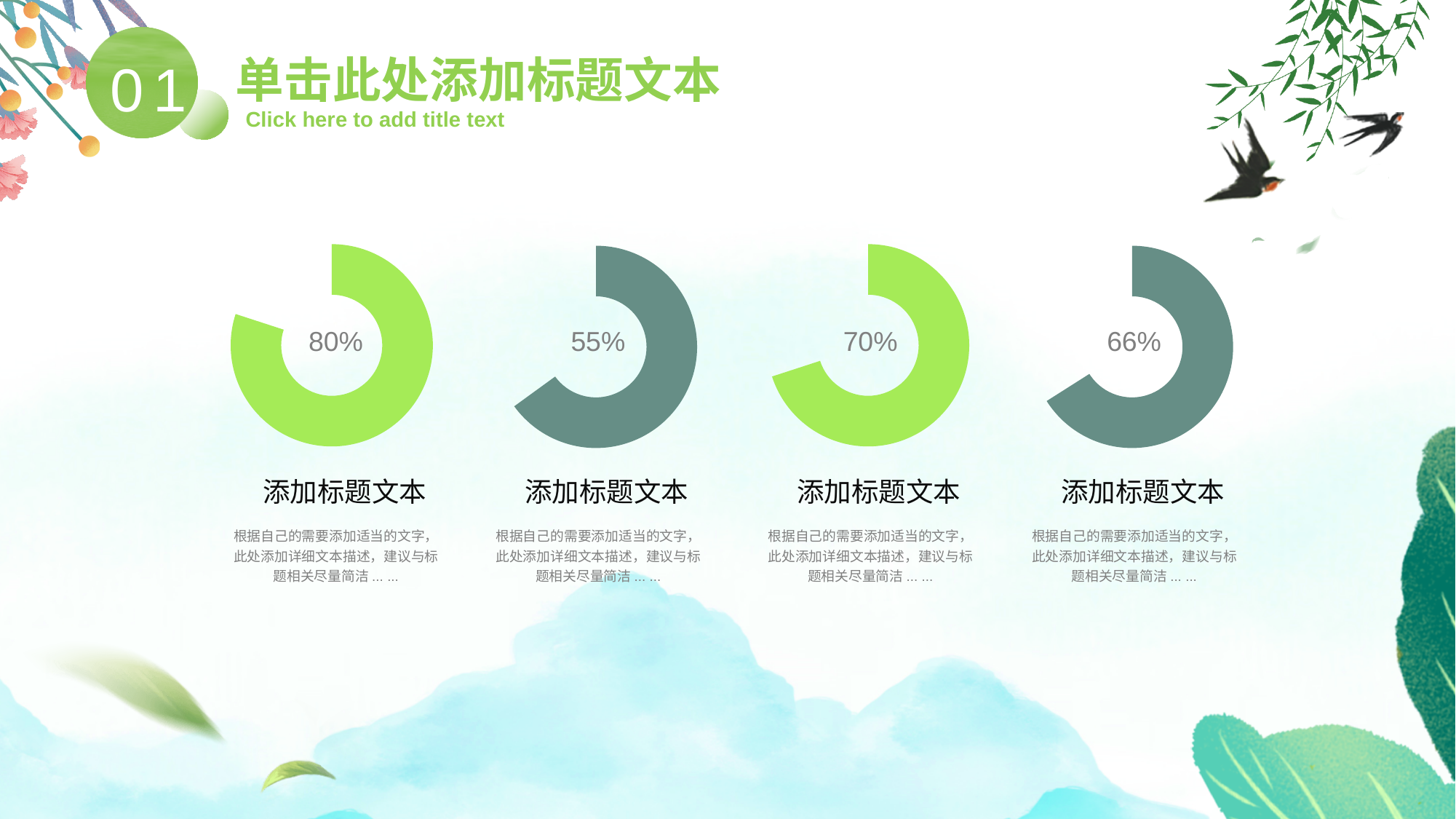

单击此处添加标题文本
Click here to add title text
01

### Chart

| Category | 销售额 |
|---|---|
| 第一季度 | 0.8 |
| 第二季度 | 0.2 |

### Chart

| Category | 销售额 |
|---|---|
| 第一季度 | 0.7 |
| 第二季度 | 0.3 |

### Chart

| Category | 销售额 |
|---|---|
| 第一季度 | 0.65 |
| 第二季度 | 0.35 |

### Chart

| Category | 销售额 |
|---|---|
| 第一季度 | 0.66 |
| 第二季度 | 0.34 |
80%
55%
70%
66%
添加标题文本
添加标题文本
添加标题文本
添加标题文本
根据自己的需要添加适当的文字，此处添加详细文本描述，建议与标题相关尽量简洁... ...
根据自己的需要添加适当的文字，此处添加详细文本描述，建议与标题相关尽量简洁... ...
根据自己的需要添加适当的文字，此处添加详细文本描述，建议与标题相关尽量简洁... ...
根据自己的需要添加适当的文字，此处添加详细文本描述，建议与标题相关尽量简洁... ...